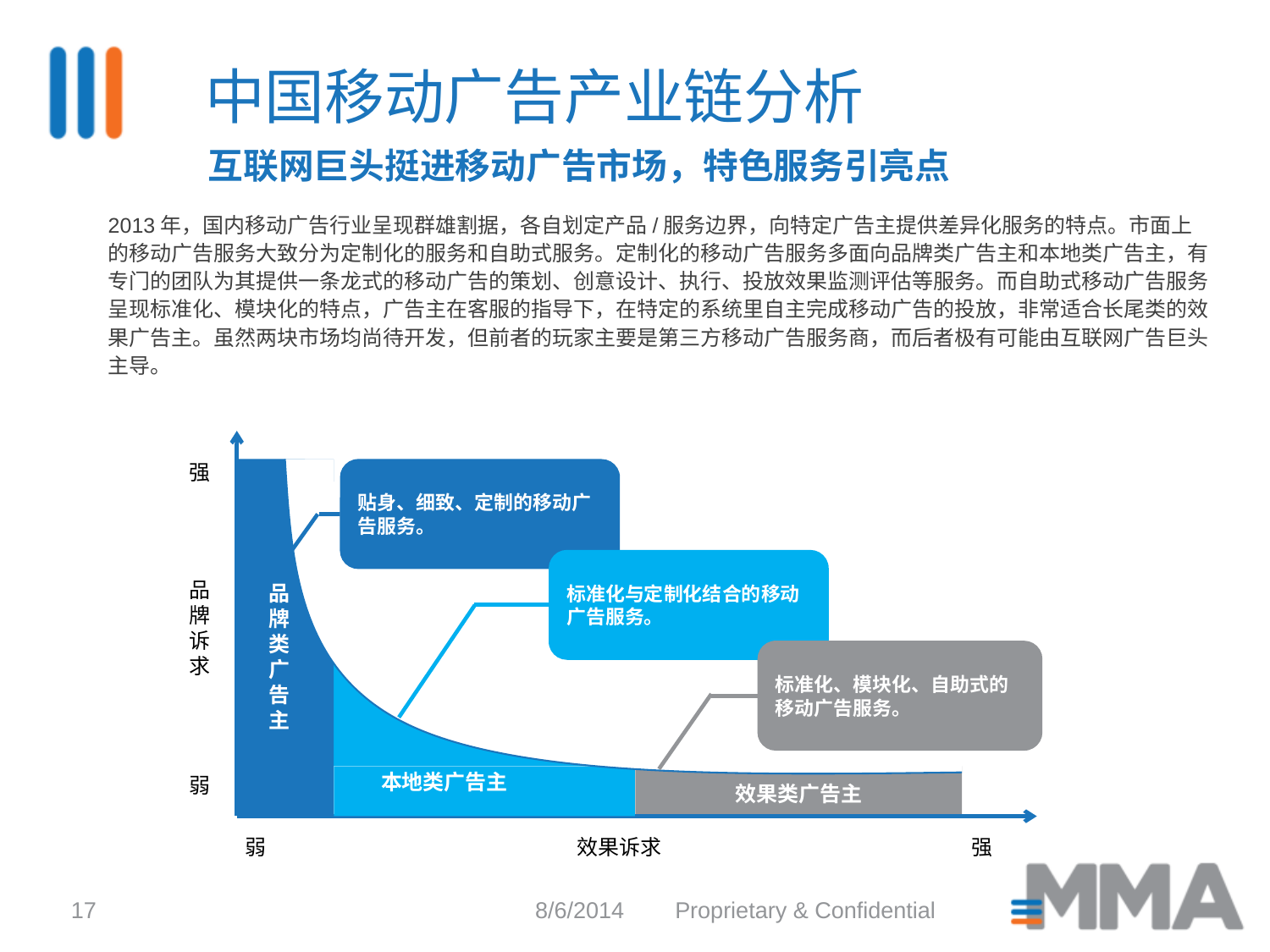

中国移动广告产业链分析
互联网巨头挺进移动广告市场，特色服务引亮点
2013年，国内移动广告行业呈现群雄割据，各自划定产品/服务边界，向特定广告主提供差异化服务的特点。市面上的移动广告服务大致分为定制化的服务和自助式服务。定制化的移动广告服务多面向品牌类广告主和本地类广告主，有专门的团队为其提供一条龙式的移动广告的策划、创意设计、执行、投放效果监测评估等服务。而自助式移动广告服务呈现标准化、模块化的特点，广告主在客服的指导下，在特定的系统里自主完成移动广告的投放，非常适合长尾类的效果广告主。虽然两块市场均尚待开发，但前者的玩家主要是第三方移动广告服务商，而后者极有可能由互联网广告巨头主导。

强

贴身、细致、定制的移动广告服务。
标准化与定制化结合的移动广告服务。
品牌诉求
品牌类广告主
标准化、模块化、自助式的移动广告服务。

本地类广告主
弱

效果类广告主
弱
效果诉求
强

17
8/6/2014
Proprietary & Confidential